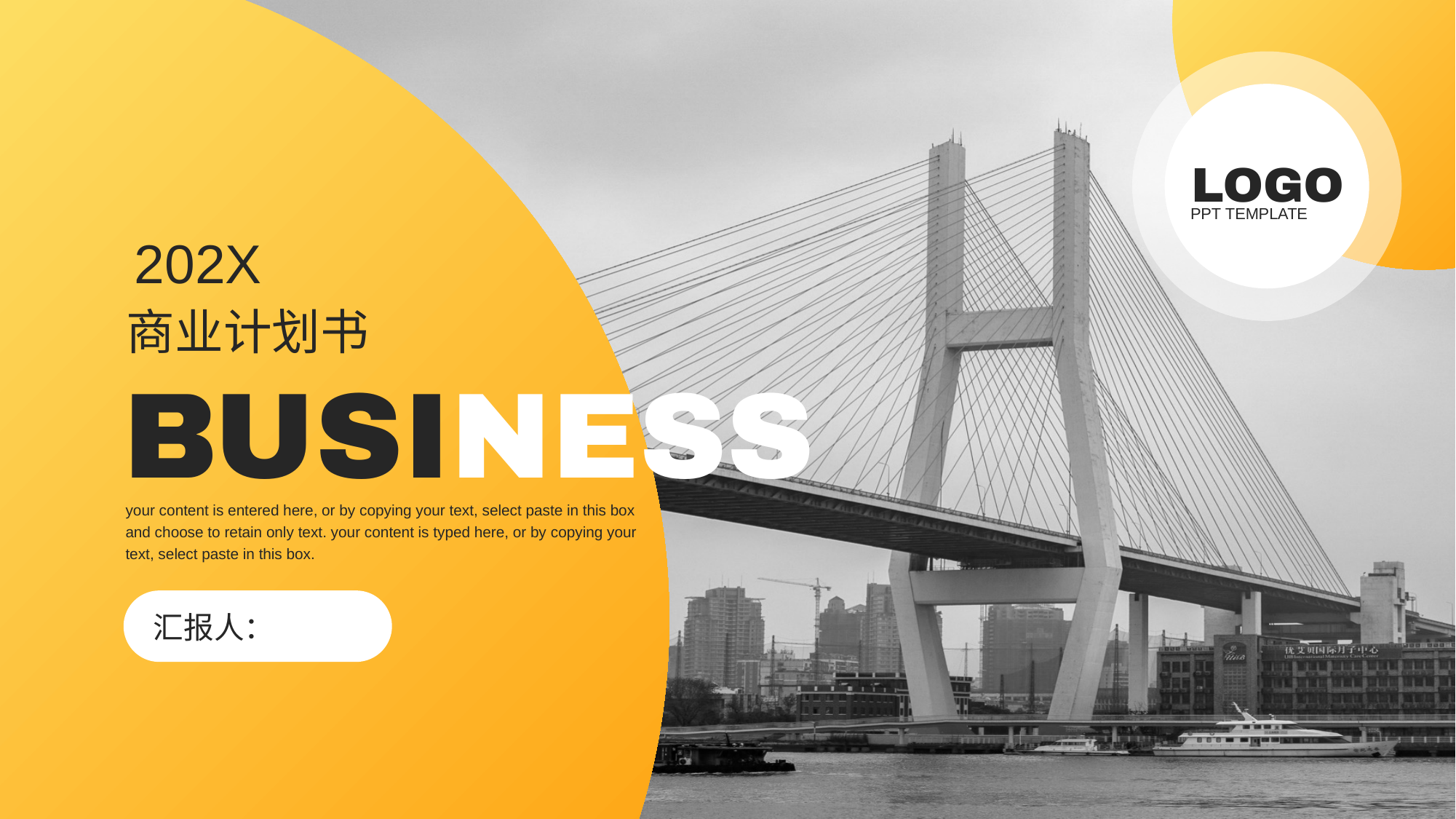

LOGO
PPT TEMPLATE
202X
商业计划书
BUSINESS
your content is entered here, or by copying your text, select paste in this box and choose to retain only text. your content is typed here, or by copying your text, select paste in this box.

汇报人：